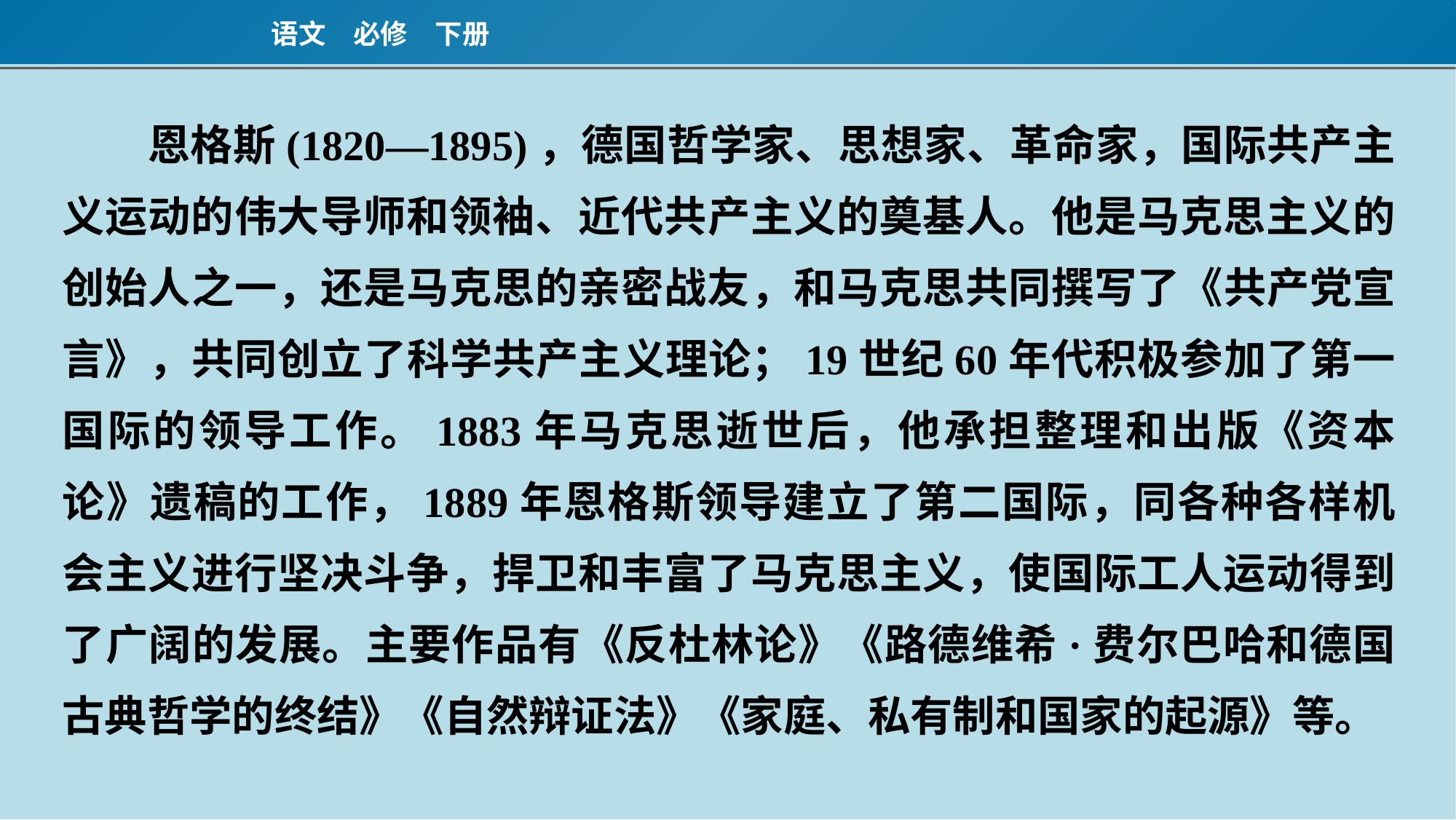

恩格斯(1820—1895)，德国哲学家、思想家、革命家，国际共产主义运动的伟大导师和领袖、近代共产主义的奠基人。他是马克思主义的创始人之一，还是马克思的亲密战友，和马克思共同撰写了《共产党宣言》，共同创立了科学共产主义理论；19世纪60年代积极参加了第一国际的领导工作。1883年马克思逝世后，他承担整理和出版《资本论》遗稿的工作，1889年恩格斯领导建立了第二国际，同各种各样机会主义进行坚决斗争，捍卫和丰富了马克思主义，使国际工人运动得到了广阔的发展。主要作品有《反杜林论》《路德维希·费尔巴哈和德国古典哲学的终结》《自然辩证法》《家庭、私有制和国家的起源》等。